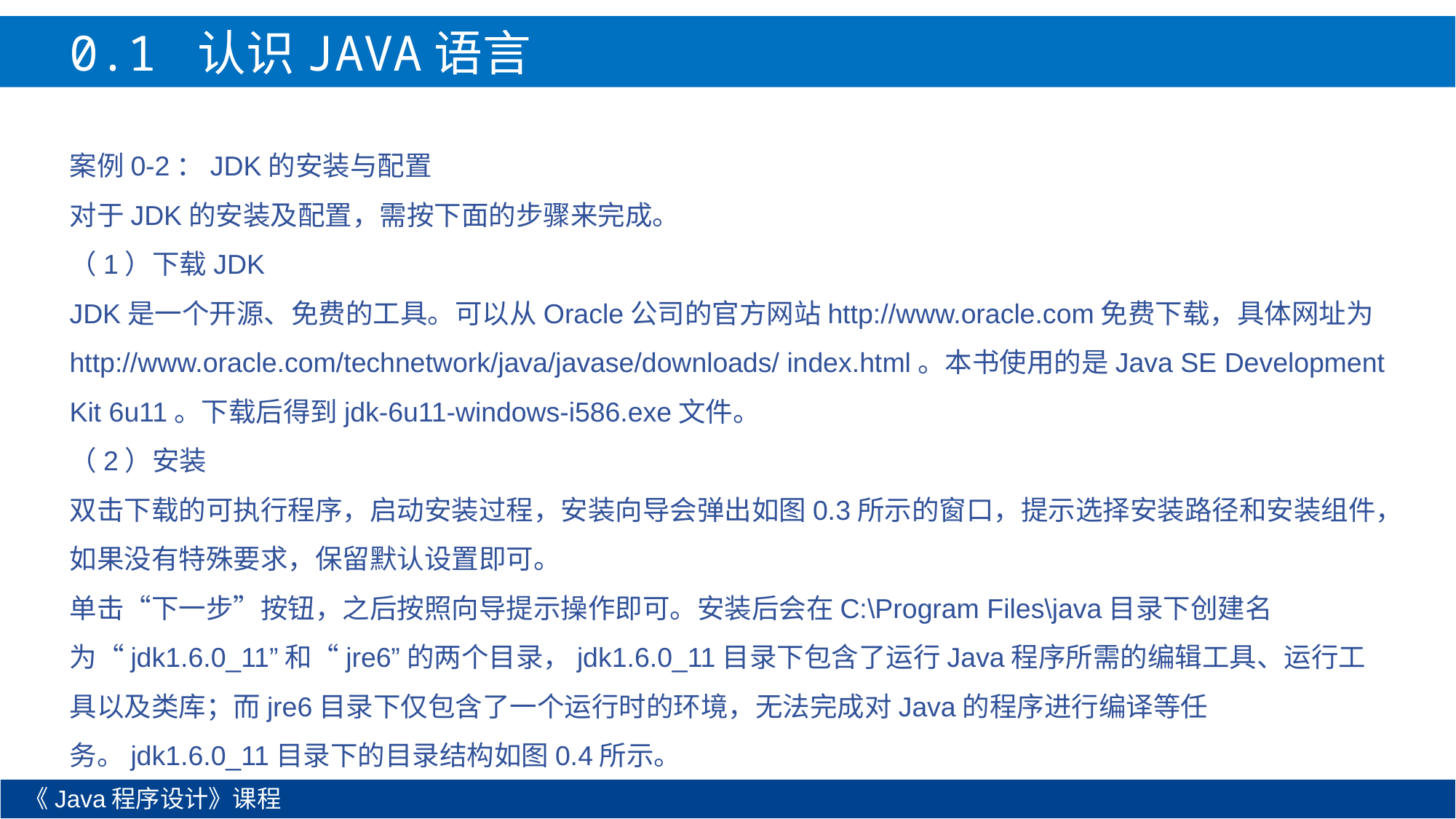

0.1 认识JAVA语言
案例0-2：JDK的安装与配置
对于JDK的安装及配置，需按下面的步骤来完成。
（1）下载JDK
JDK是一个开源、免费的工具。可以从Oracle公司的官方网站http://www.oracle.com免费下载，具体网址为http://www.oracle.com/technetwork/java/javase/downloads/ index.html。本书使用的是Java SE Development Kit 6u11。下载后得到jdk-6u11-windows-i586.exe文件。
（2）安装
双击下载的可执行程序，启动安装过程，安装向导会弹出如图0.3所示的窗口，提示选择安装路径和安装组件，如果没有特殊要求，保留默认设置即可。
单击“下一步”按钮，之后按照向导提示操作即可。安装后会在C:\Program Files\java目录下创建名为“jdk1.6.0_11”和“jre6”的两个目录，jdk1.6.0_11目录下包含了运行Java程序所需的编辑工具、运行工具以及类库；而jre6目录下仅包含了一个运行时的环境，无法完成对Java的程序进行编译等任务。jdk1.6.0_11目录下的目录结构如图0.4所示。
《Java程序设计》课程